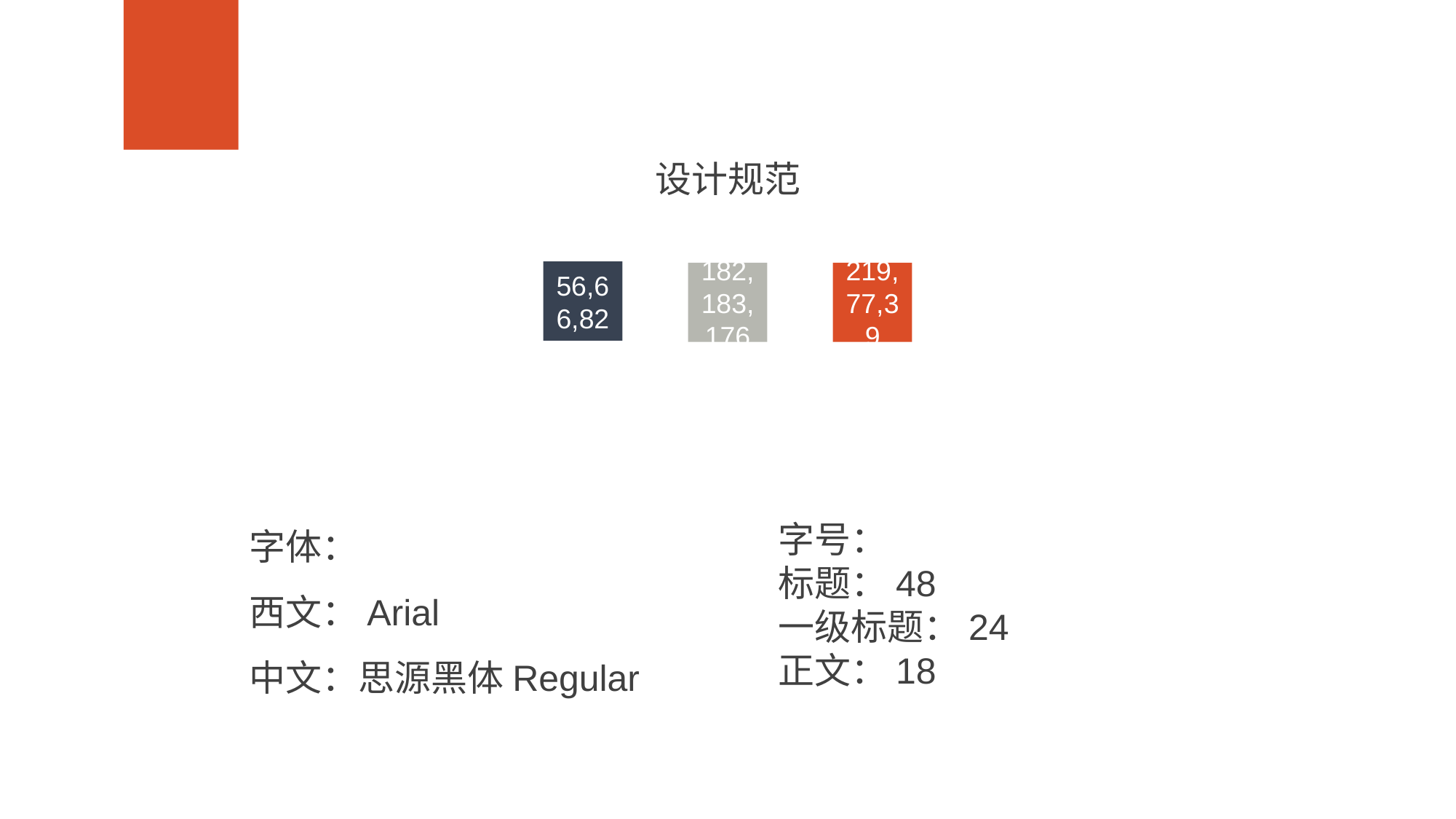

设计规范
56,66,82
182,183,176
219,77,39
字体：
西文：Arial
中文：思源黑体Regular
字号：
标题：48
一级标题：24
正文：18